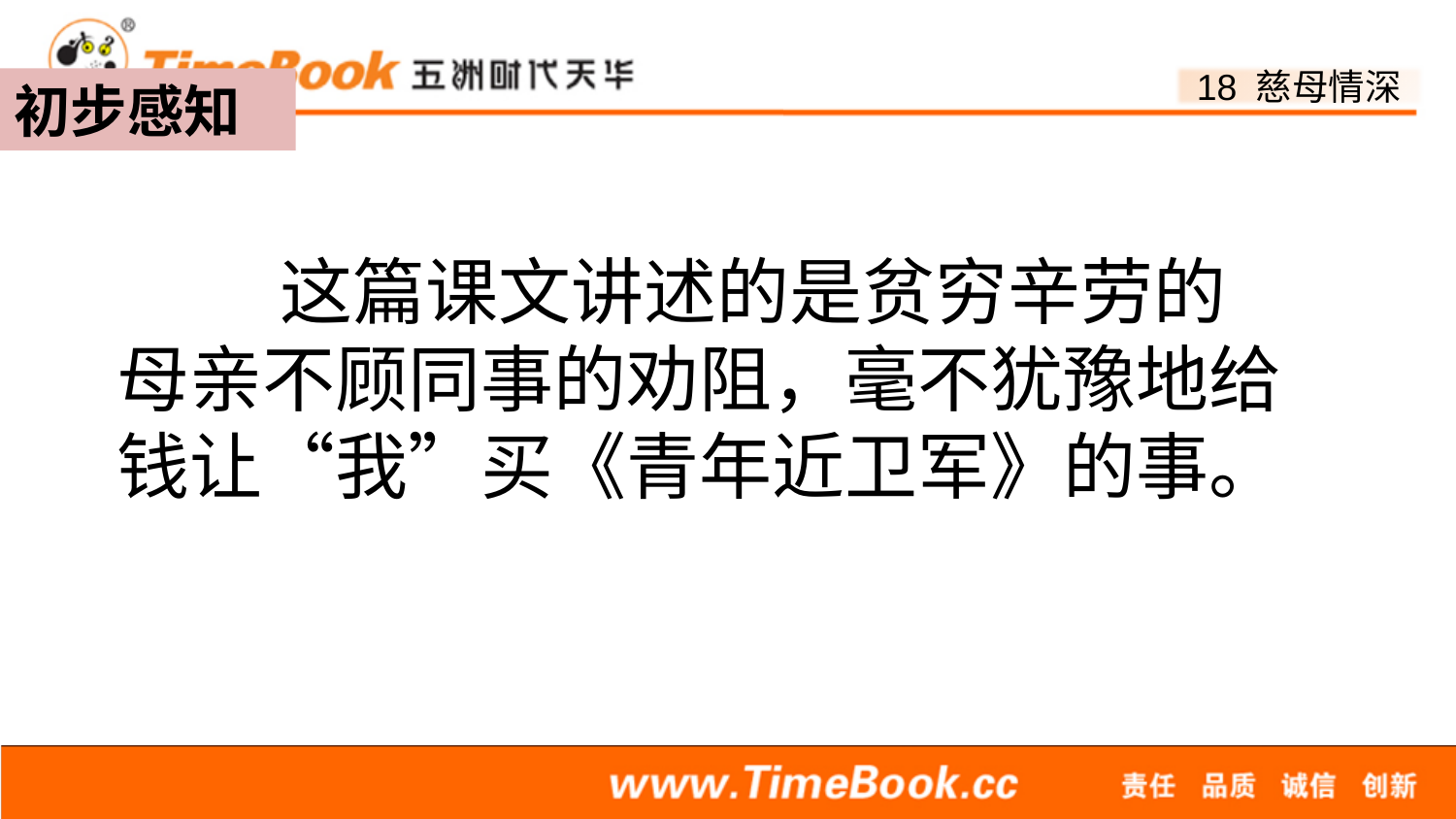

初步感知
         这篇课文讲述的是贫穷辛劳的母亲不顾同事的劝阻，毫不犹豫地给钱让“我”买《青年近卫军》的事。